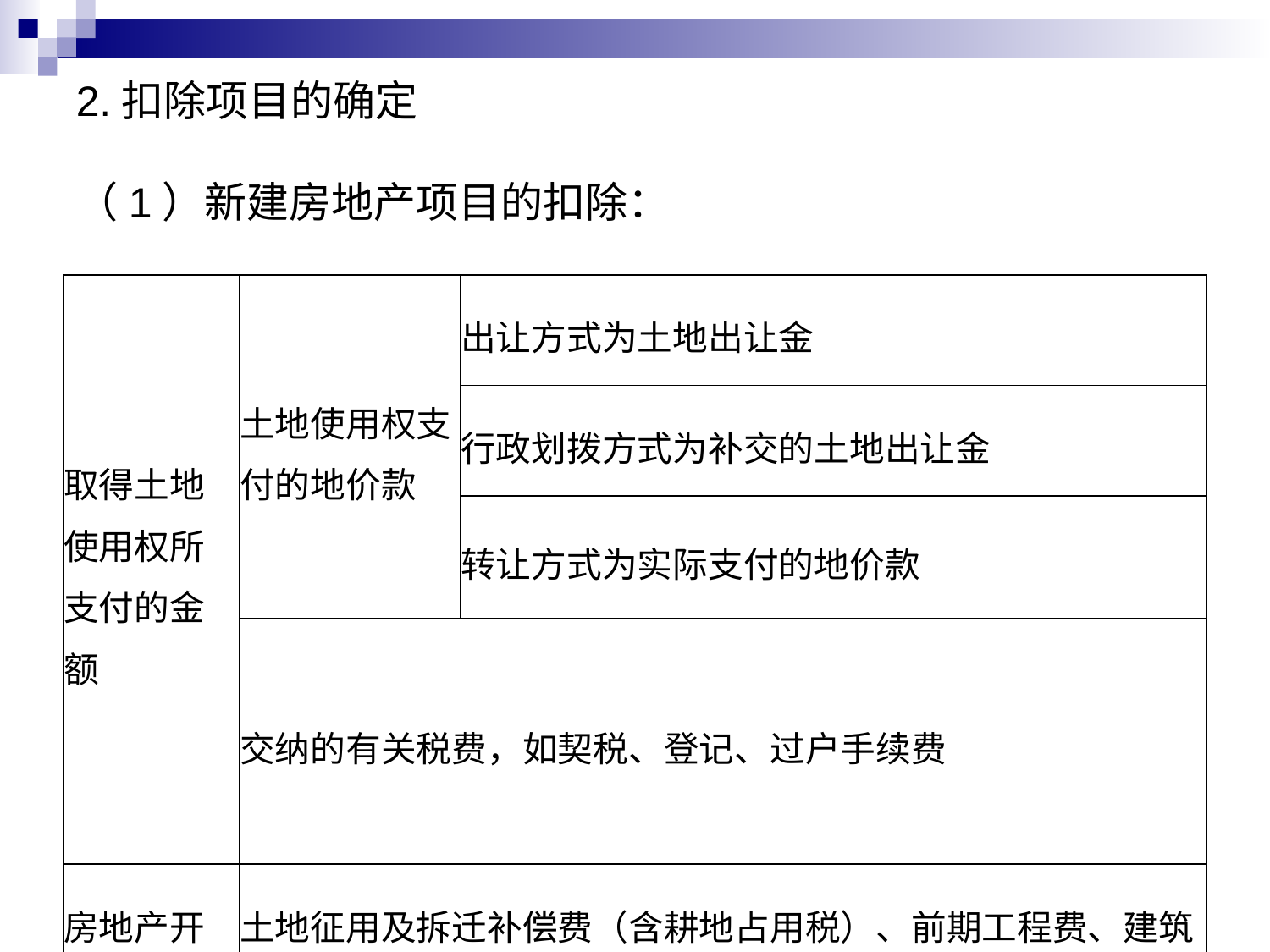

# 2.扣除项目的确定 （1）新建房地产项目的扣除：
| 取得土地使用权所支付的金额 | 土地使用权支付的地价款 | 出让方式为土地出让金 |
| --- | --- | --- |
|  |  | 行政划拨方式为补交的土地出让金 |
|  |  | 转让方式为实际支付的地价款 |
|  | 交纳的有关税费，如契税、登记、过户手续费 |  |
| 房地产开发成本 | 土地征用及拆迁补偿费（含耕地占用税）、前期工程费、建筑安装工程费、基础设施费、公共配套设施费、开发间接费用 |  |